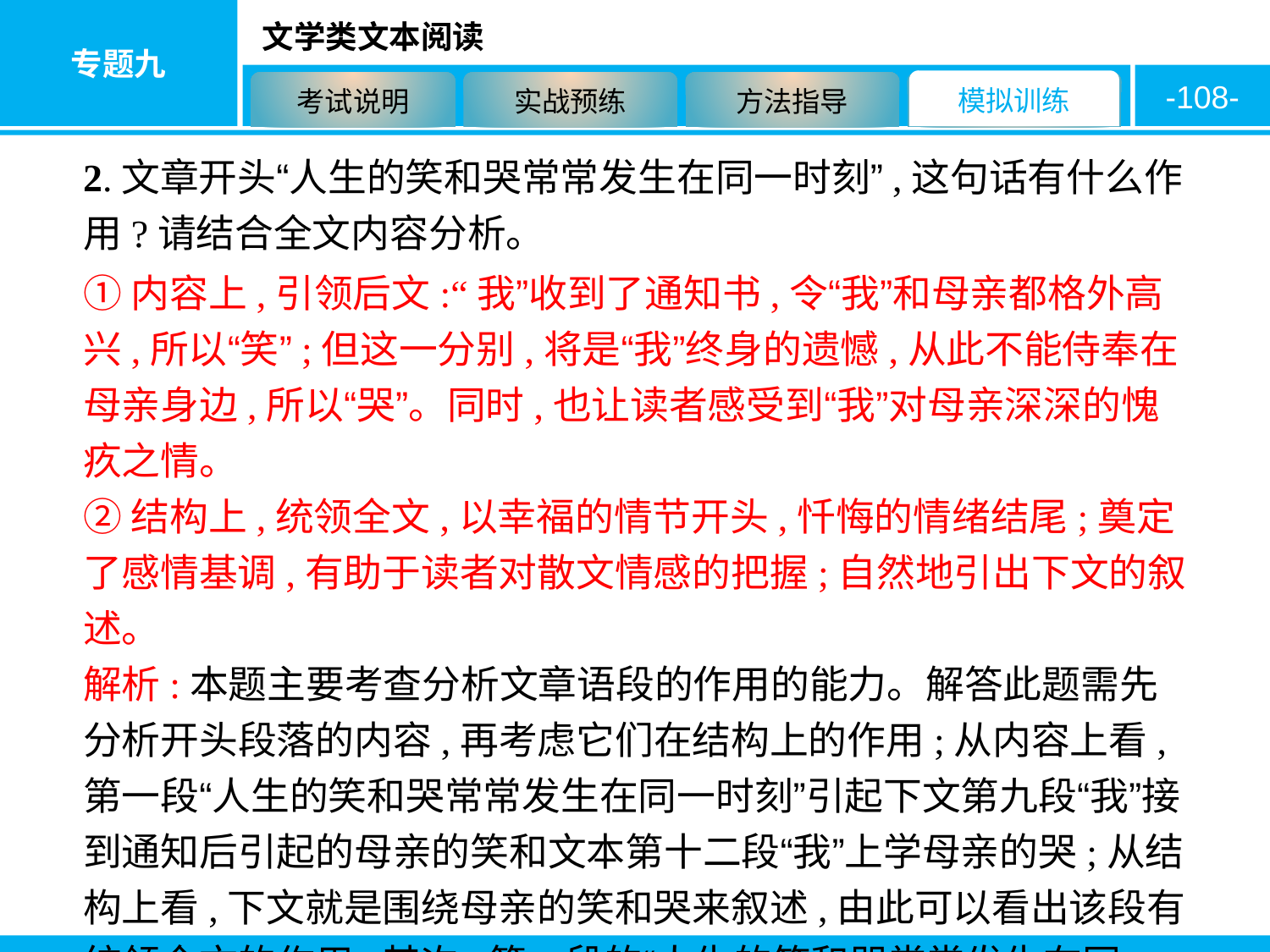

-108-
2.文章开头“人生的笑和哭常常发生在同一时刻”,这句话有什么作用?请结合全文内容分析。
①内容上,引领后文:“我”收到了通知书,令“我”和母亲都格外高兴,所以“笑”;但这一分别,将是“我”终身的遗憾,从此不能侍奉在母亲身边,所以“哭”。同时,也让读者感受到“我”对母亲深深的愧疚之情。
②结构上,统领全文,以幸福的情节开头,忏悔的情绪结尾;奠定了感情基调,有助于读者对散文情感的把握;自然地引出下文的叙述。
解析:本题主要考查分析文章语段的作用的能力。解答此题需先分析开头段落的内容,再考虑它们在结构上的作用;从内容上看,第一段“人生的笑和哭常常发生在同一时刻”引起下文第九段“我”接到通知后引起的母亲的笑和文本第十二段“我”上学母亲的哭;从结构上看,下文就是围绕母亲的笑和哭来叙述,由此可以看出该段有统领全文的作用,其次,第一段的“人生的笑和哭常常发生在同一时刻”奠定了全文的感情基调,根据以上分析可运用简洁的语言进行表述。